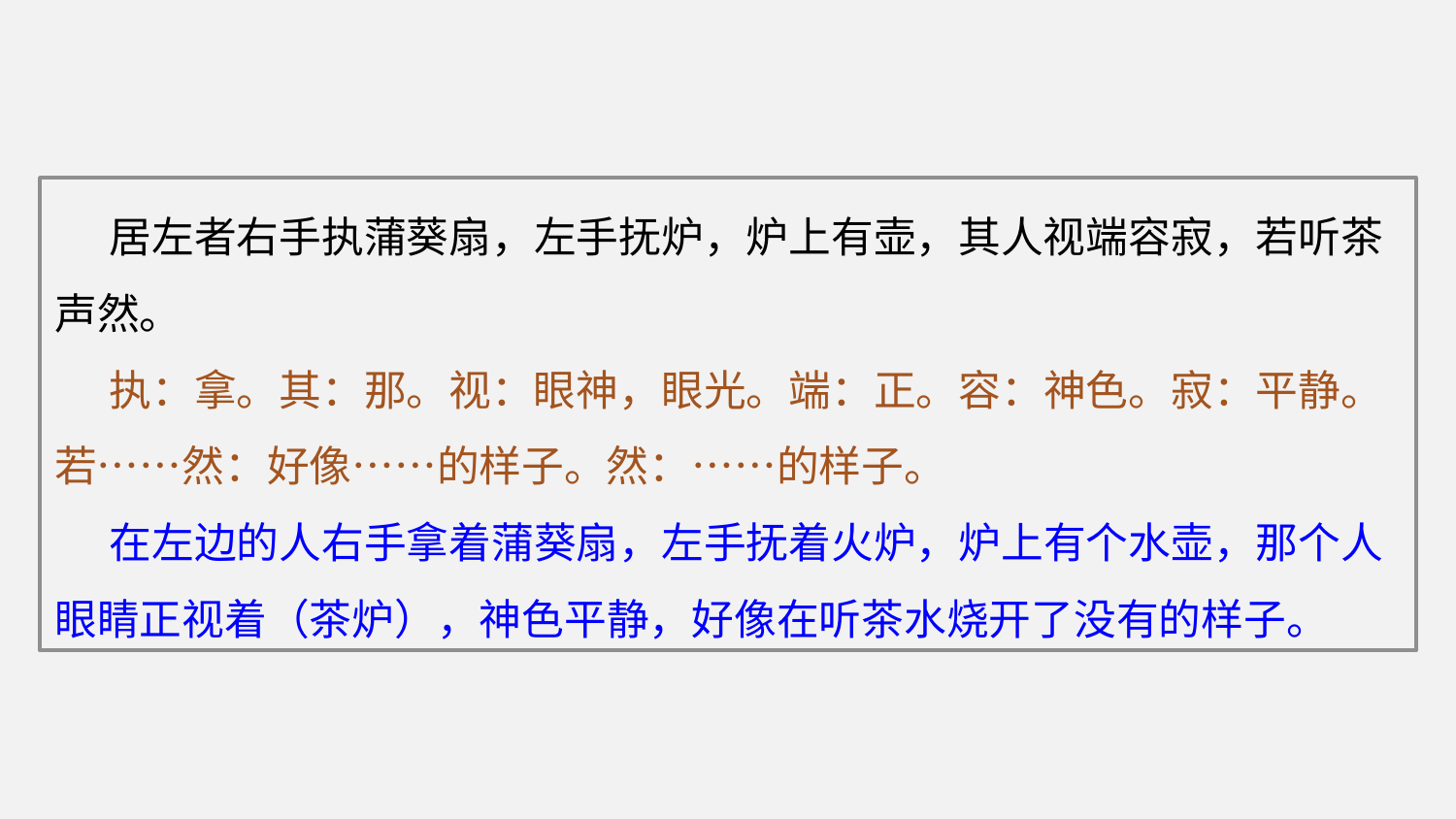

居左者右手执蒲葵扇，左手抚炉，炉上有壶，其人视端容寂，若听茶声然。
执：拿。其：那。视：眼神，眼光。端：正。容：神色。寂：平静。若……然：好像……的样子。然：……的样子。
在左边的人右手拿着蒲葵扇，左手抚着火炉，炉上有个水壶，那个人眼睛正视着（茶炉），神色平静，好像在听茶水烧开了没有的样子。